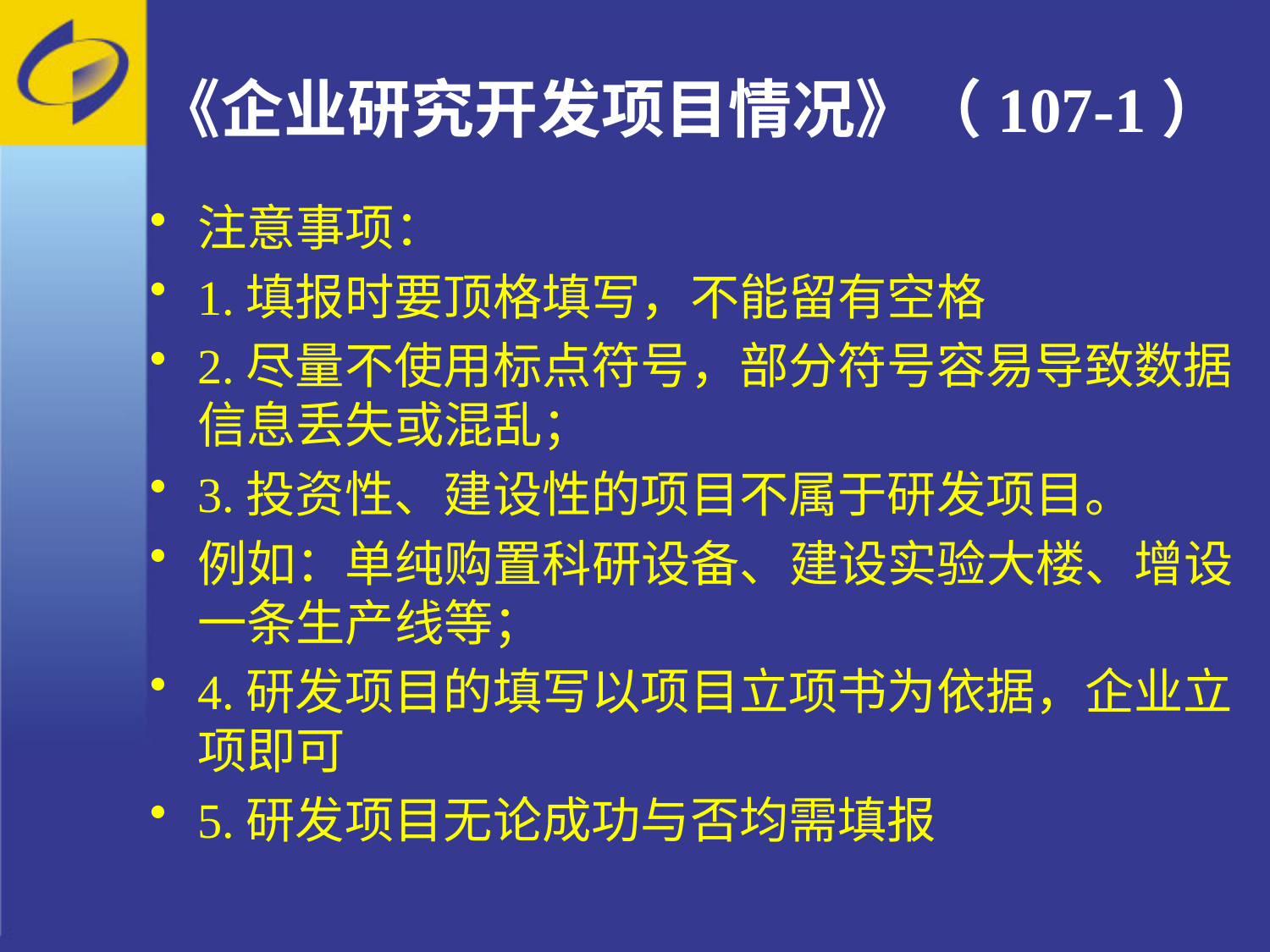

# 《企业研究开发项目情况》（107-1）
注意事项：
1.填报时要顶格填写，不能留有空格
2.尽量不使用标点符号，部分符号容易导致数据信息丢失或混乱；
3.投资性、建设性的项目不属于研发项目。
例如：单纯购置科研设备、建设实验大楼、增设一条生产线等；
4.研发项目的填写以项目立项书为依据，企业立项即可
5.研发项目无论成功与否均需填报